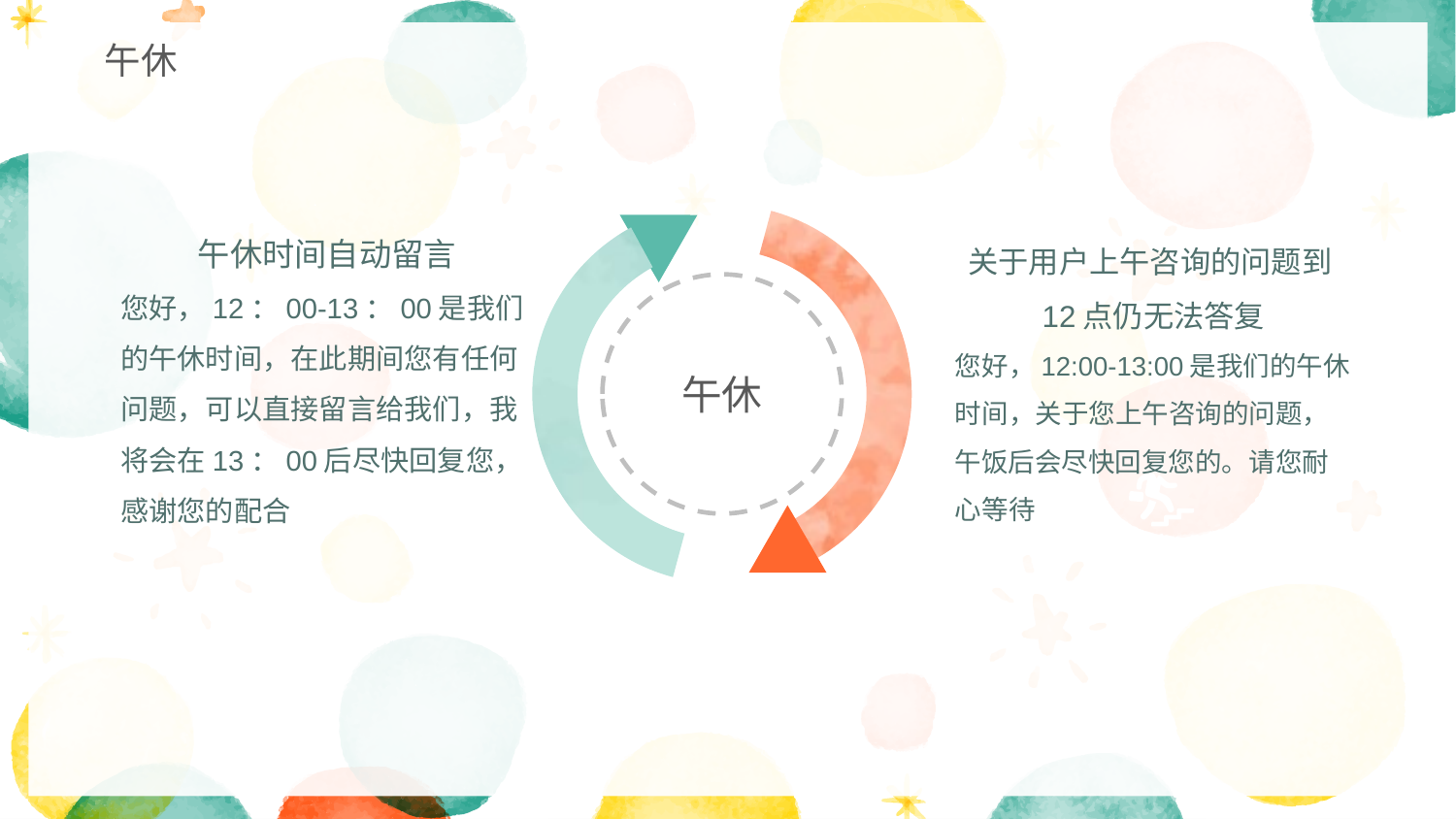

午休

午休时间自动留言
您好，12：00-13：00是我们的午休时间，在此期间您有任何问题，可以直接留言给我们，我将会在13：00后尽快回复您，感谢您的配合
关于用户上午咨询的问题到12点仍无法答复
您好，12:00-13:00是我们的午休时间，关于您上午咨询的问题，午饭后会尽快回复您的。请您耐心等待
午休